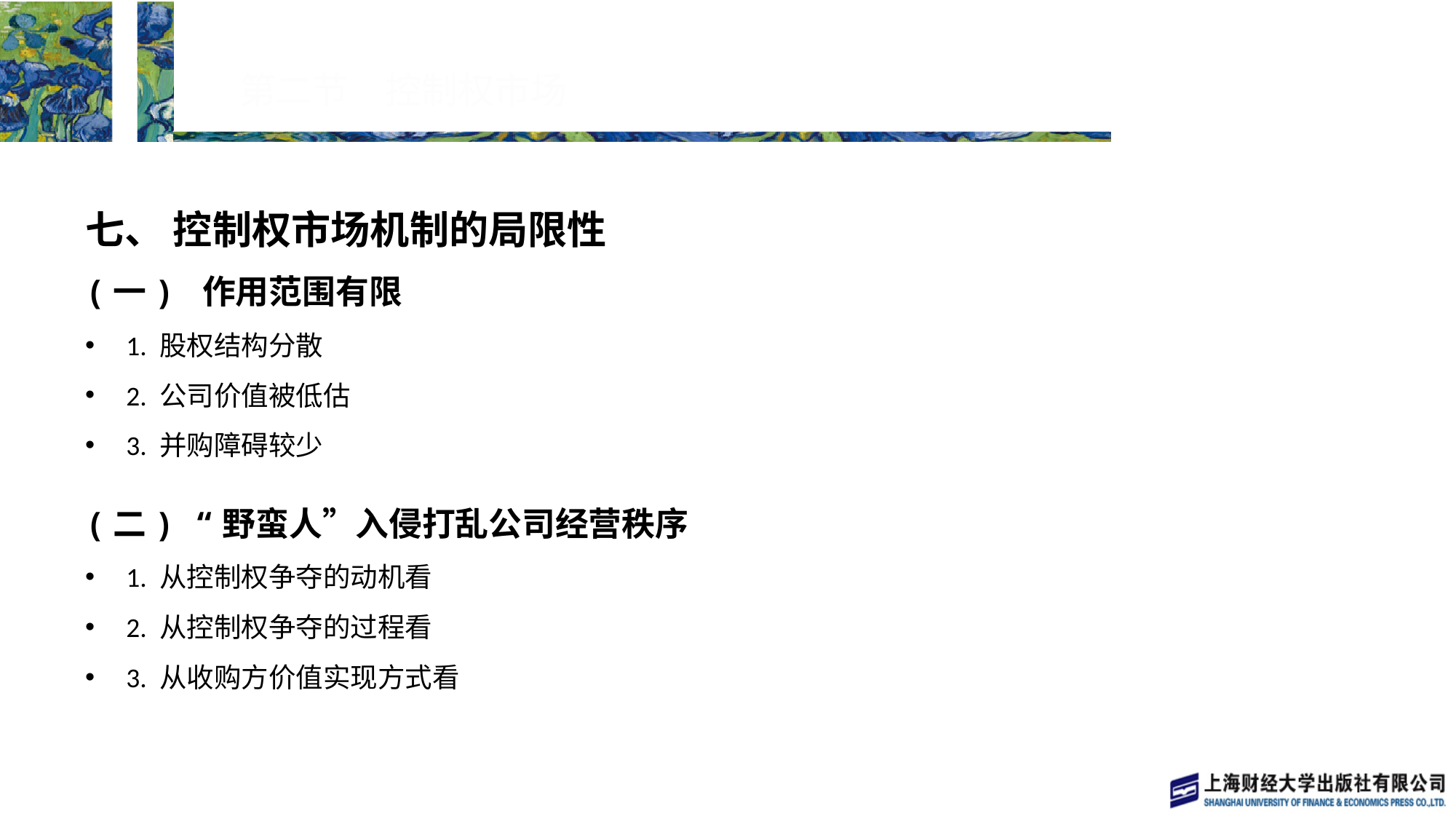

# 第二节　控制权市场
七、 控制权市场机制的局限性
(一) 作用范围有限
1. 股权结构分散
2. 公司价值被低估
3. 并购障碍较少
(二) “野蛮人”入侵打乱公司经营秩序
1. 从控制权争夺的动机看
2. 从控制权争夺的过程看
3. 从收购方价值实现方式看